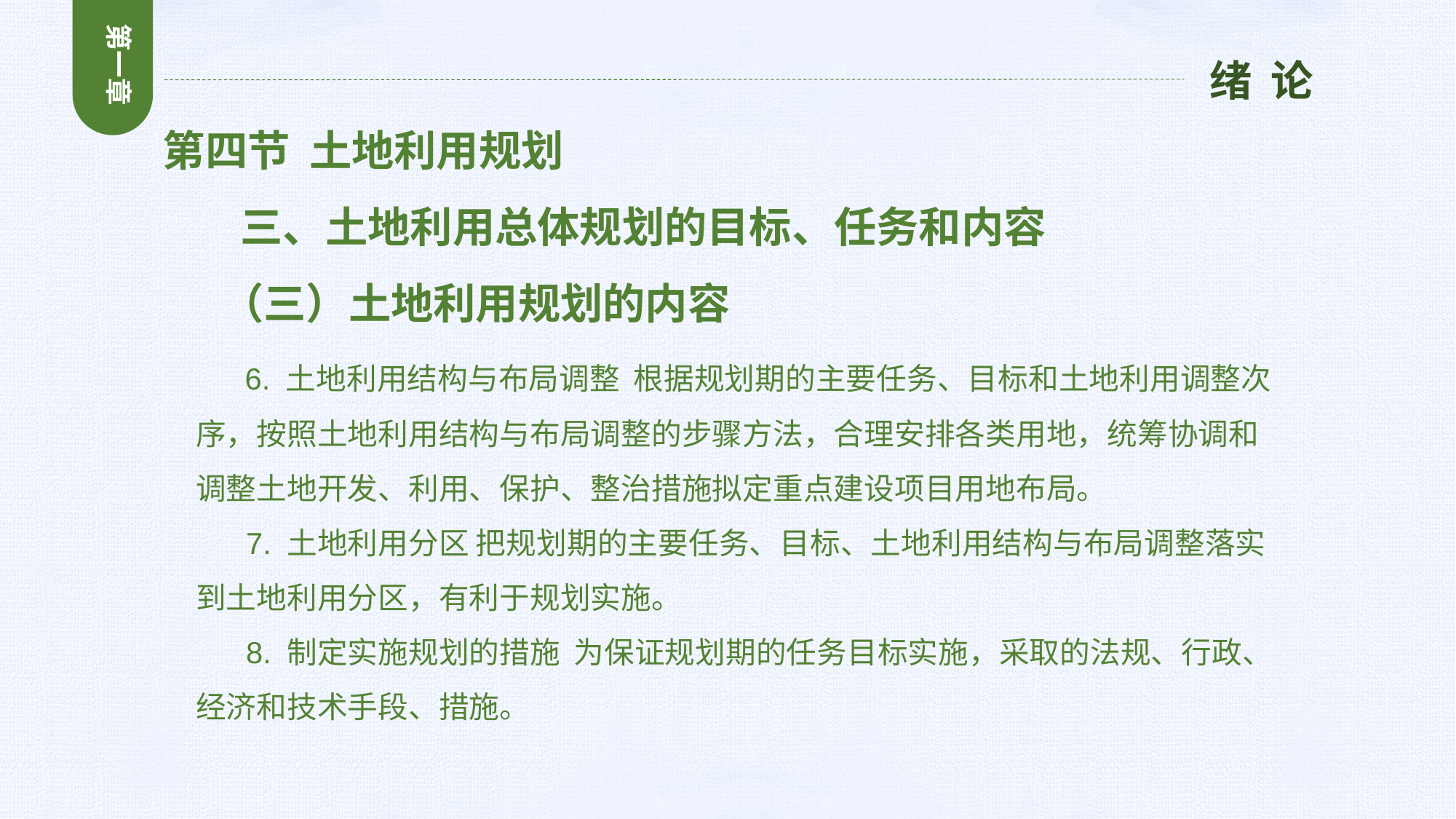

第一章
绪  论
第四节  土地利用规划
       三、土地利用总体规划的目标、任务和内容
     （三）土地利用规划的内容

     6. 土地利用结构与布局调整  根据规划期的主要任务、目标和土地利用调整次序，按照土地利用结构与布局调整的步骤方法，合理安排各类用地，统筹协调和调整土地开发、利用、保护、整治措施拟定重点建设项目用地布局。
      7. 土地利用分区 把规划期的主要任务、目标、土地利用结构与布局调整落实到土地利用分区，有利于规划实施。
      8. 制定实施规划的措施  为保证规划期的任务目标实施，采取的法规、行政、经济和技术手段、措施。